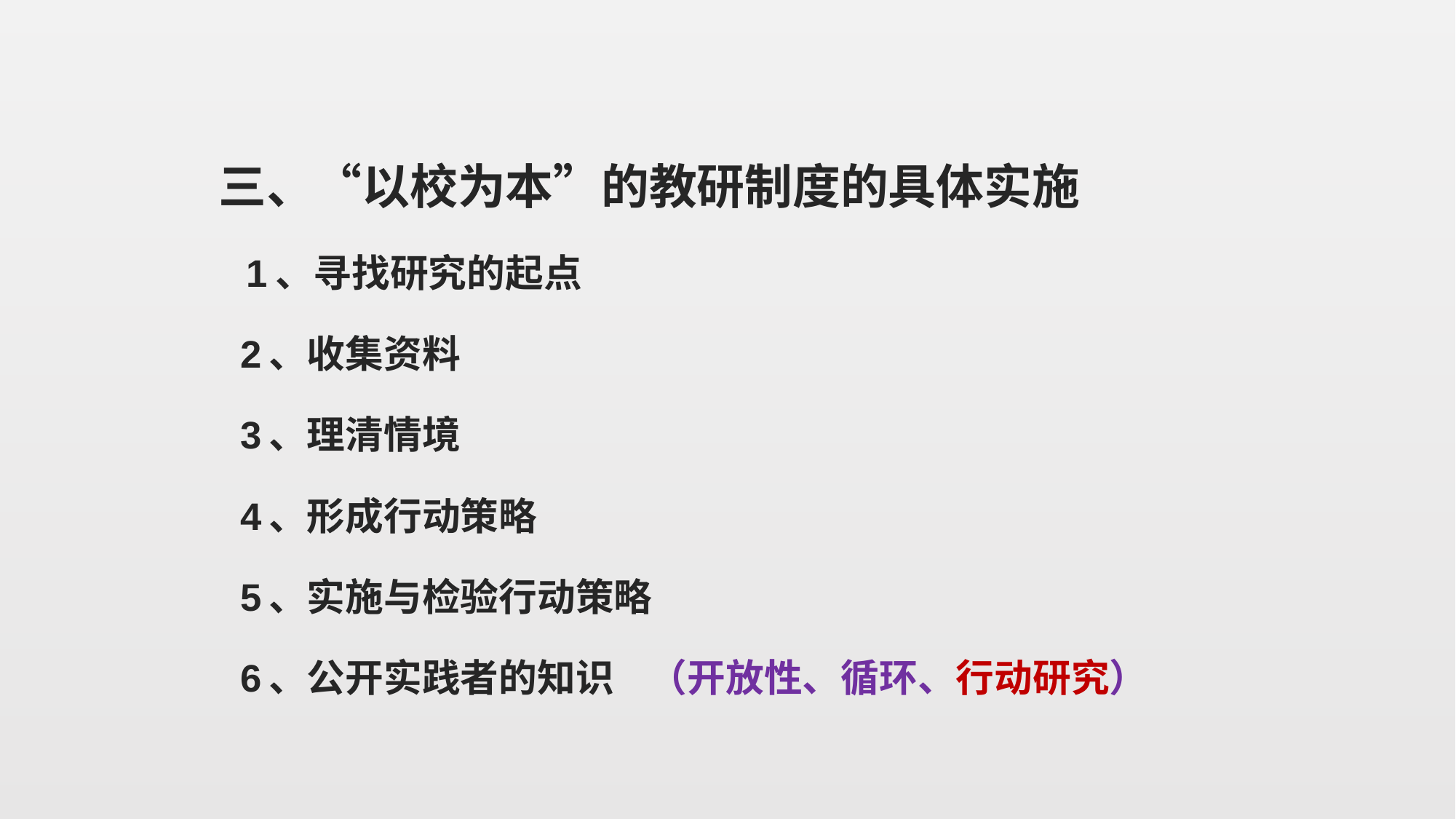

三、“以校为本”的教研制度的具体实施
   1、寻找研究的起点
  2、收集资料
  3、理清情境
  4、形成行动策略
  5、实施与检验行动策略
  6、公开实践者的知识    （开放性、循环、行动研究）